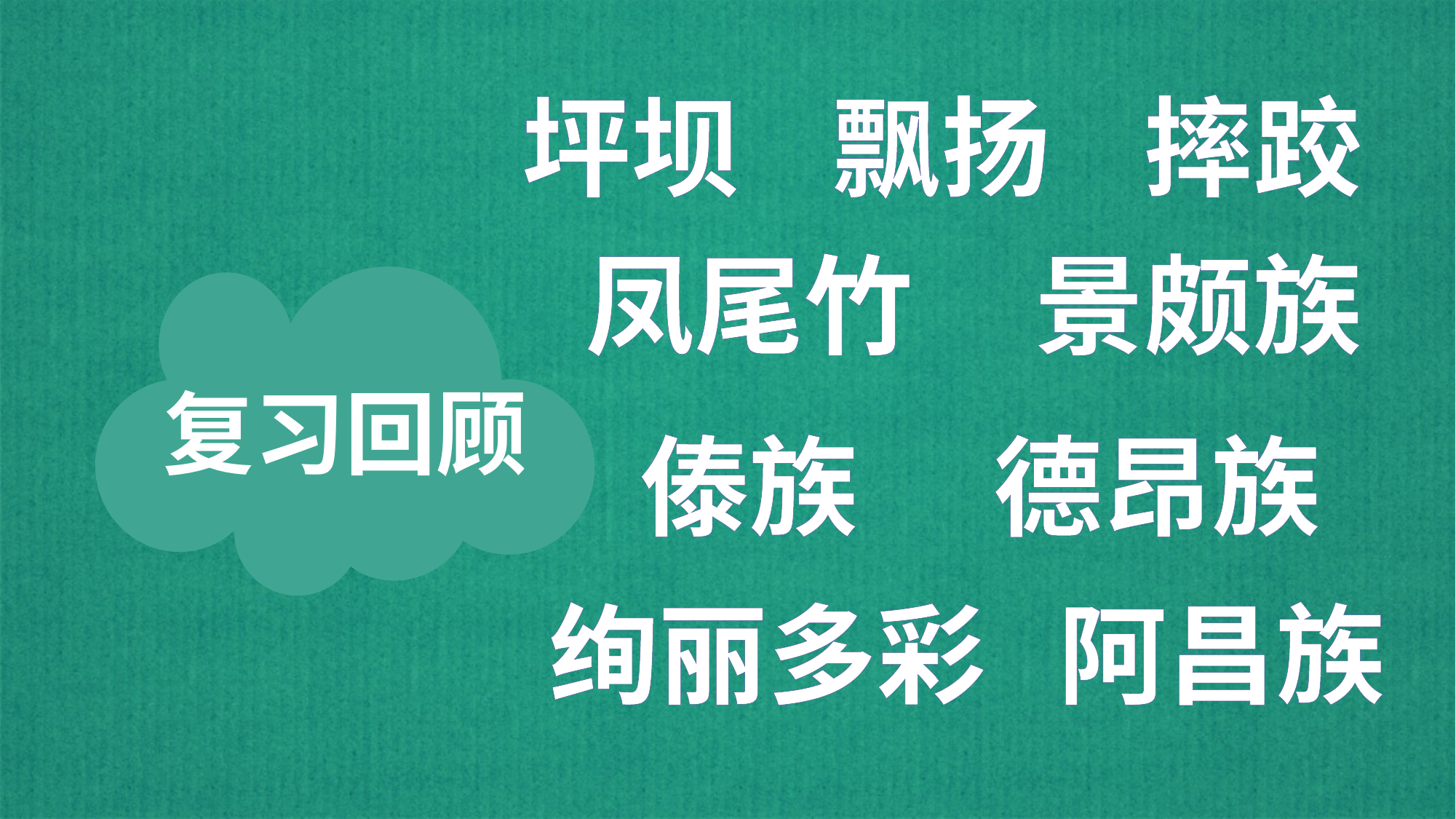

坪坝
飘扬
摔跤
凤尾竹
景颇族
复习回顾
傣族
德昂族
绚丽多彩
阿昌族